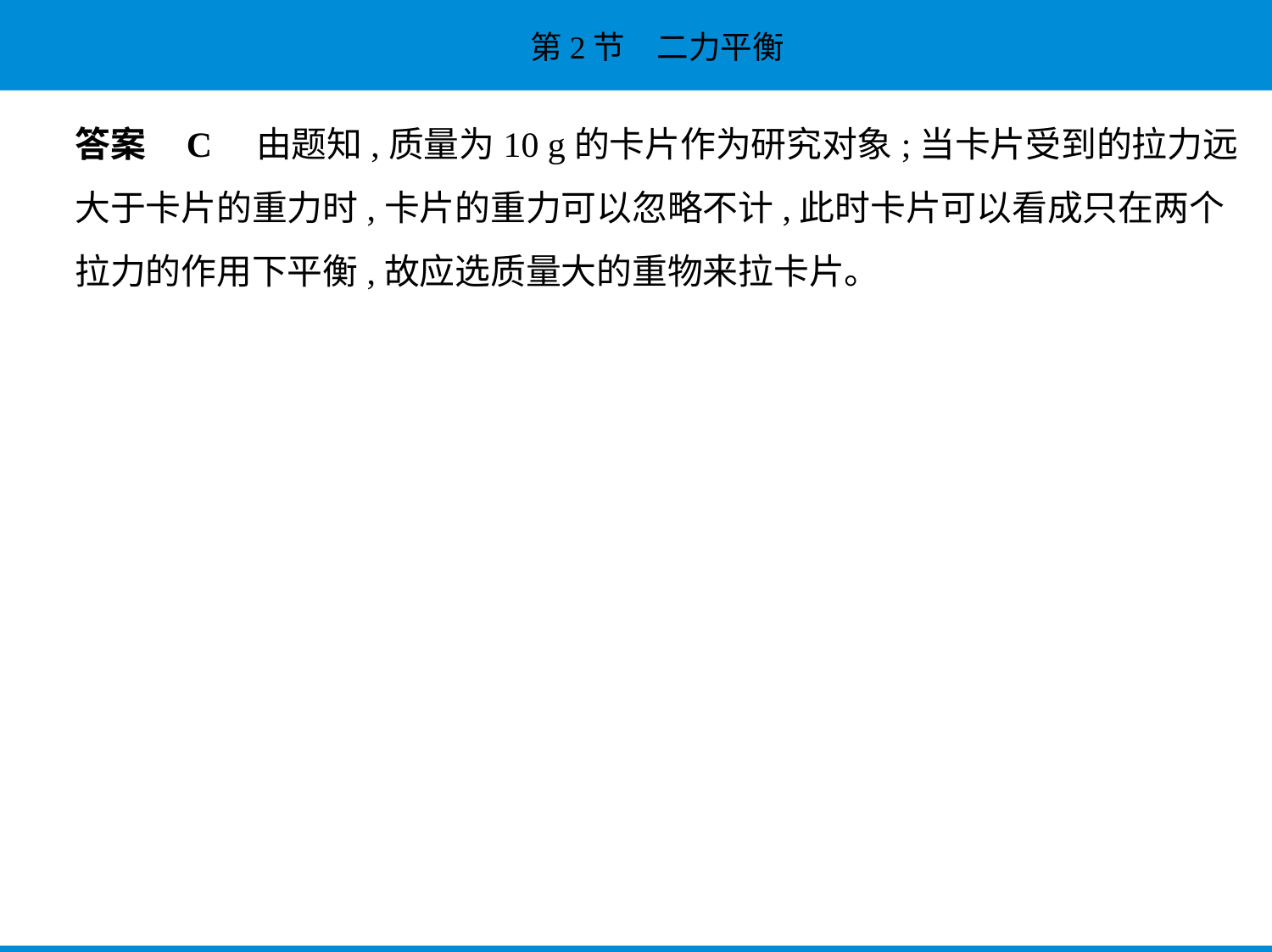

答案    C    由题知,质量为10 g的卡片作为研究对象;当卡片受到的拉力远
大于卡片的重力时,卡片的重力可以忽略不计,此时卡片可以看成只在两个
拉力的作用下平衡,故应选质量大的重物来拉卡片。